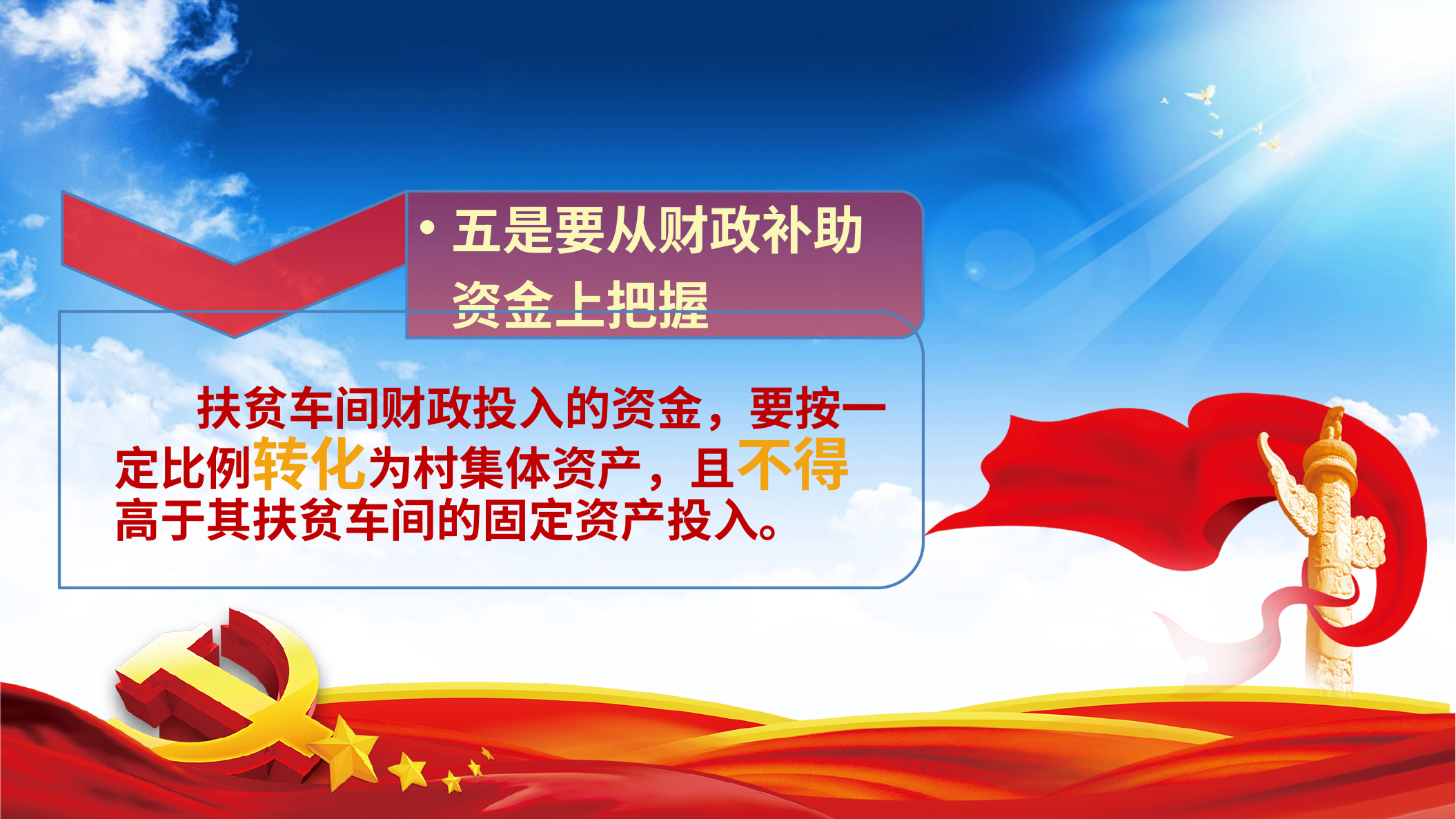

五是要从财政补助资金上把握

          扶贫车间财政投入的资金，要按一定比例转化为村集体资产，且不得高于其扶贫车间的固定资产投入。